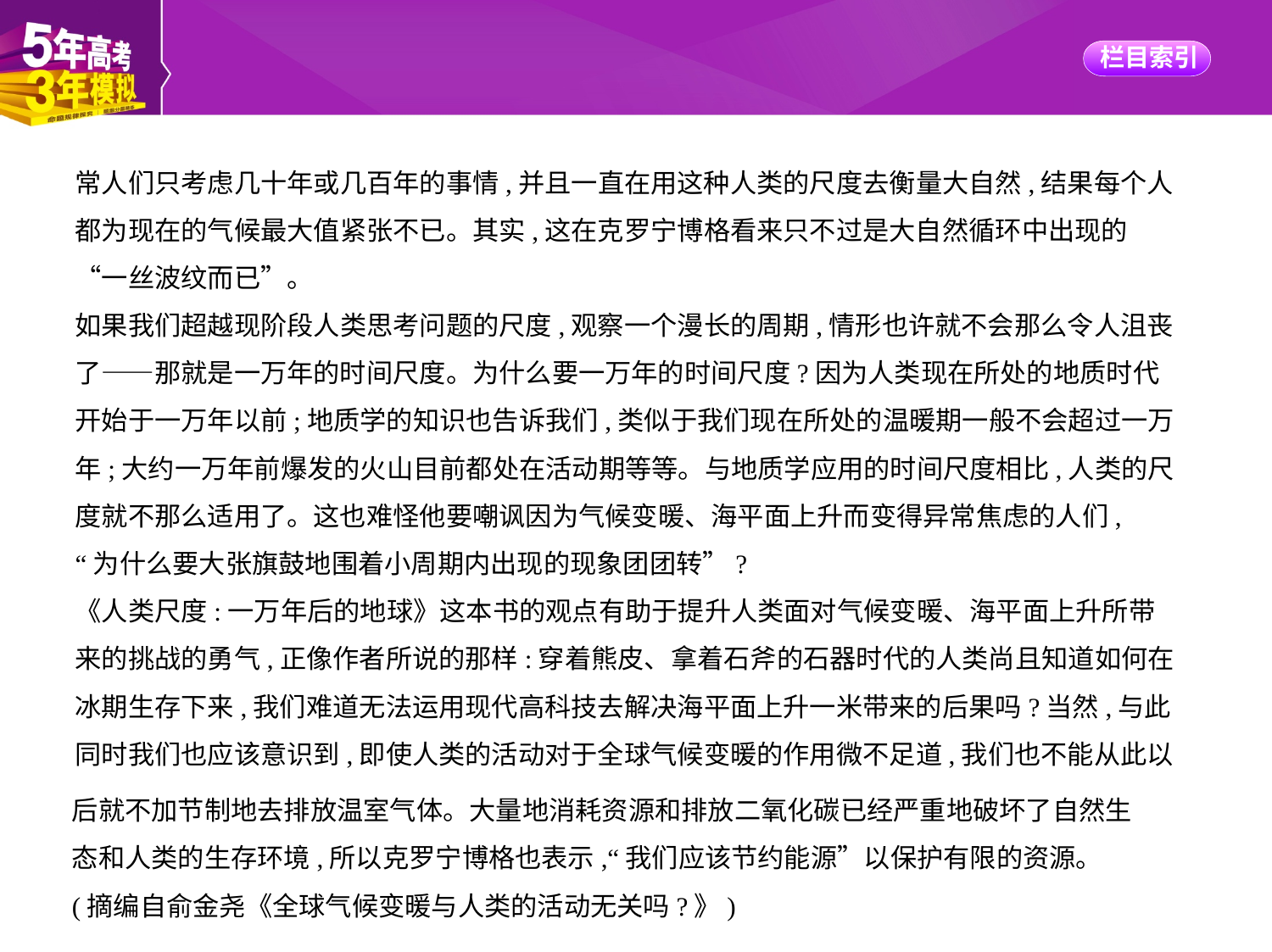

常人们只考虑几十年或几百年的事情,并且一直在用这种人类的尺度去衡量大自然,结果每个人
都为现在的气候最大值紧张不已。其实,这在克罗宁博格看来只不过是大自然循环中出现的
“一丝波纹而已”。
如果我们超越现阶段人类思考问题的尺度,观察一个漫长的周期,情形也许就不会那么令人沮丧
了——那就是一万年的时间尺度。为什么要一万年的时间尺度?因为人类现在所处的地质时代
开始于一万年以前;地质学的知识也告诉我们,类似于我们现在所处的温暖期一般不会超过一万
年;大约一万年前爆发的火山目前都处在活动期等等。与地质学应用的时间尺度相比,人类的尺
度就不那么适用了。这也难怪他要嘲讽因为气候变暖、海平面上升而变得异常焦虑的人们,
“为什么要大张旗鼓地围着小周期内出现的现象团团转”?
《人类尺度:一万年后的地球》这本书的观点有助于提升人类面对气候变暖、海平面上升所带
来的挑战的勇气,正像作者所说的那样:穿着熊皮、拿着石斧的石器时代的人类尚且知道如何在
冰期生存下来,我们难道无法运用现代高科技去解决海平面上升一米带来的后果吗?当然,与此
同时我们也应该意识到,即使人类的活动对于全球气候变暖的作用微不足道,我们也不能从此以
后就不加节制地去排放温室气体。大量地消耗资源和排放二氧化碳已经严重地破坏了自然生
态和人类的生存环境,所以克罗宁博格也表示,“我们应该节约能源”以保护有限的资源。
(摘编自俞金尧《全球气候变暖与人类的活动无关吗?》)